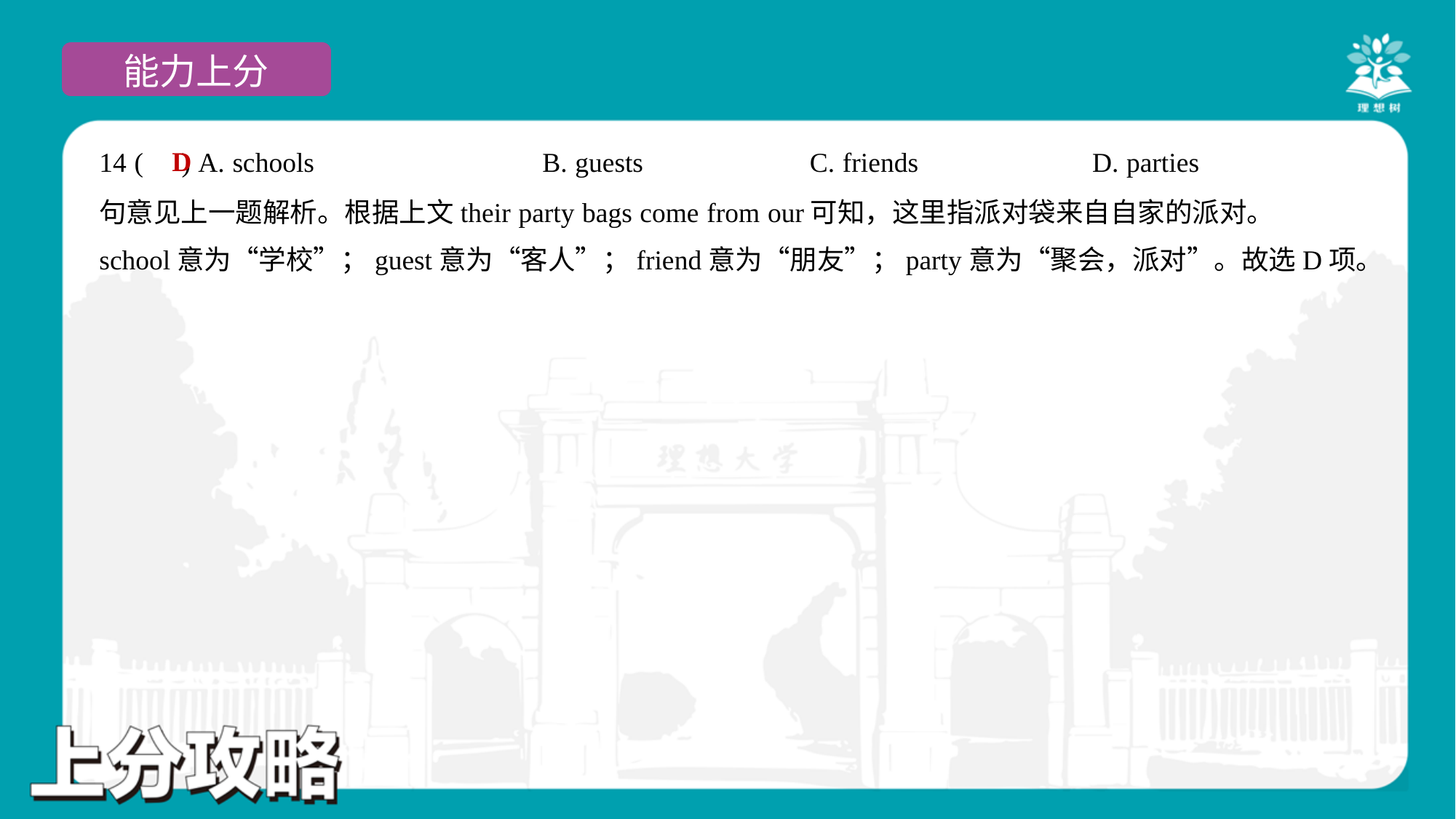

D
14 (     ) A. schools	B. guests	C. friends	D. parties
句意见上一题解析。根据上文their party bags come from our可知，这里指派对袋来自自家的派对。
school意为“学校”；guest意为“客人”；friend意为“朋友”；party意为“聚会，派对”。故选D项。